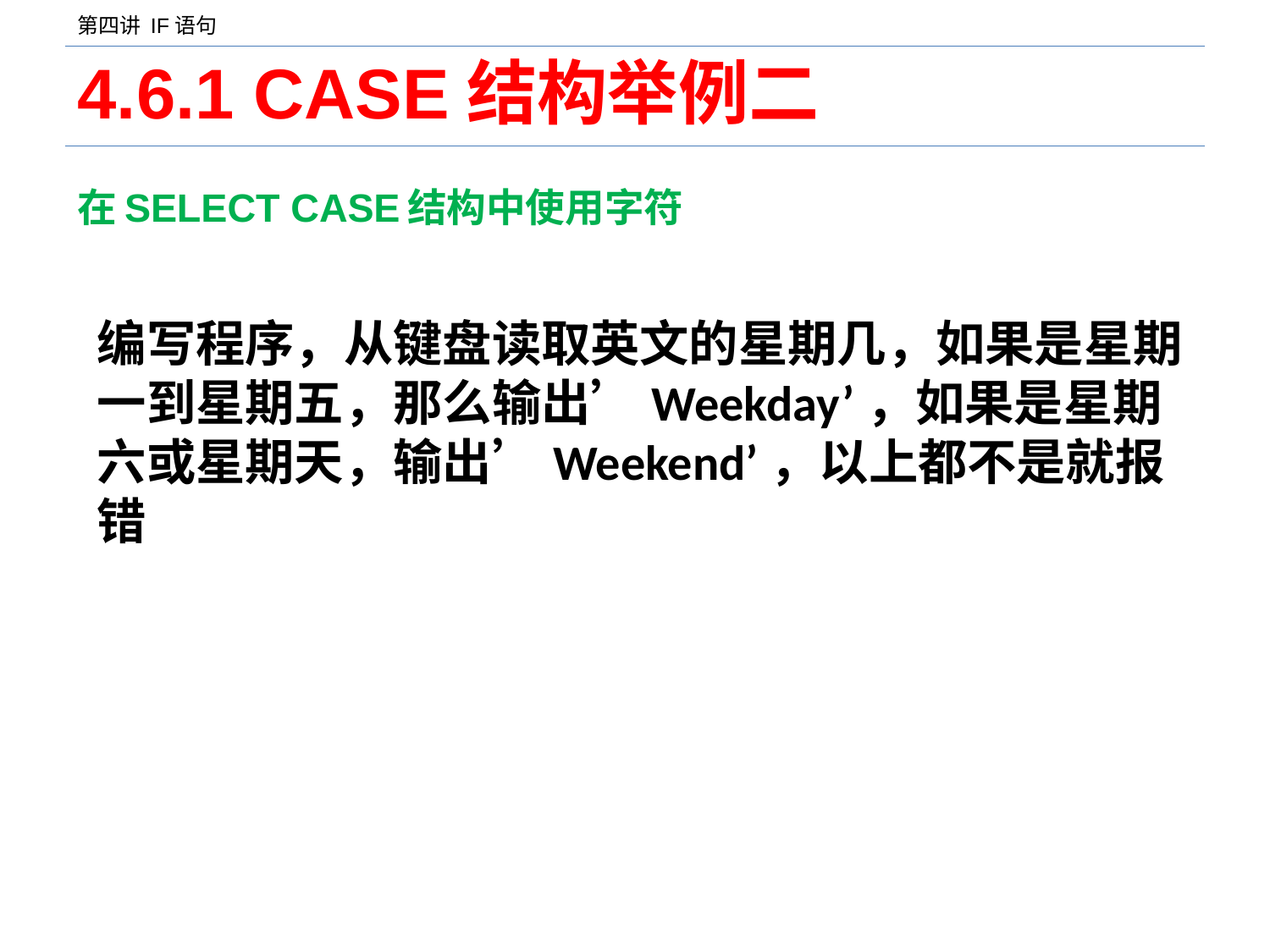

# 4.6.1 CASE结构举例二
在SELECT CASE结构中使用字符
编写程序，从键盘读取英文的星期几，如果是星期一到星期五，那么输出’Weekday’，如果是星期六或星期天，输出’Weekend’，以上都不是就报错